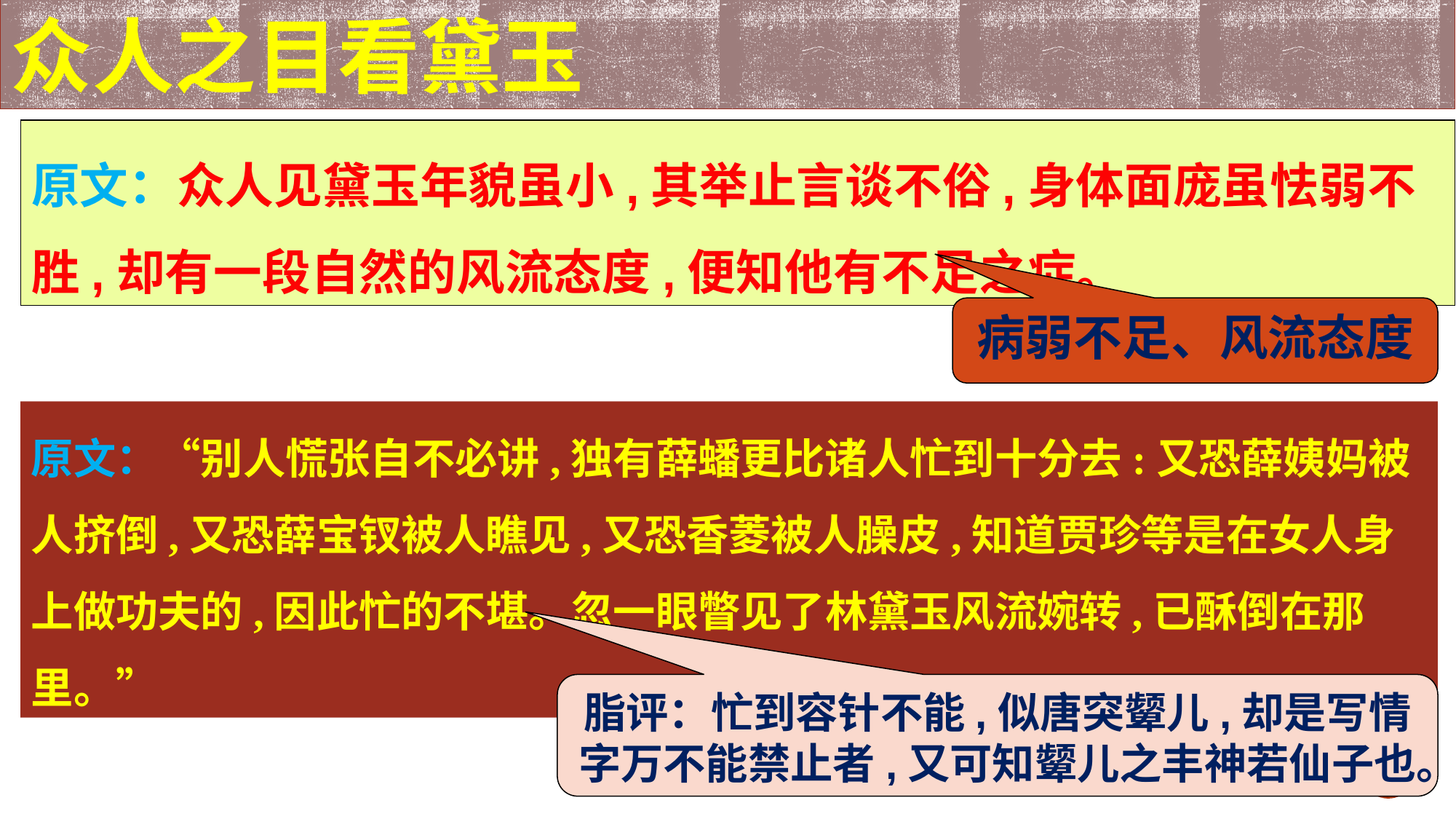

众人之目看黛玉
原文：众人见黛玉年貌虽小,其举止言谈不俗,身体面庞虽怯弱不胜,却有一段自然的风流态度,便知他有不足之症。
病弱不足、风流态度
原文：“别人慌张自不必讲,独有薛蟠更比诸人忙到十分去:又恐薛姨妈被人挤倒,又恐薛宝钗被人瞧见,又恐香菱被人臊皮,知道贾珍等是在女人身上做功夫的,因此忙的不堪。忽一眼瞥见了林黛玉风流婉转,已酥倒在那里。”
脂评：忙到容针不能,似唐突颦儿,却是写情字万不能禁止者,又可知颦儿之丰神若仙子也。